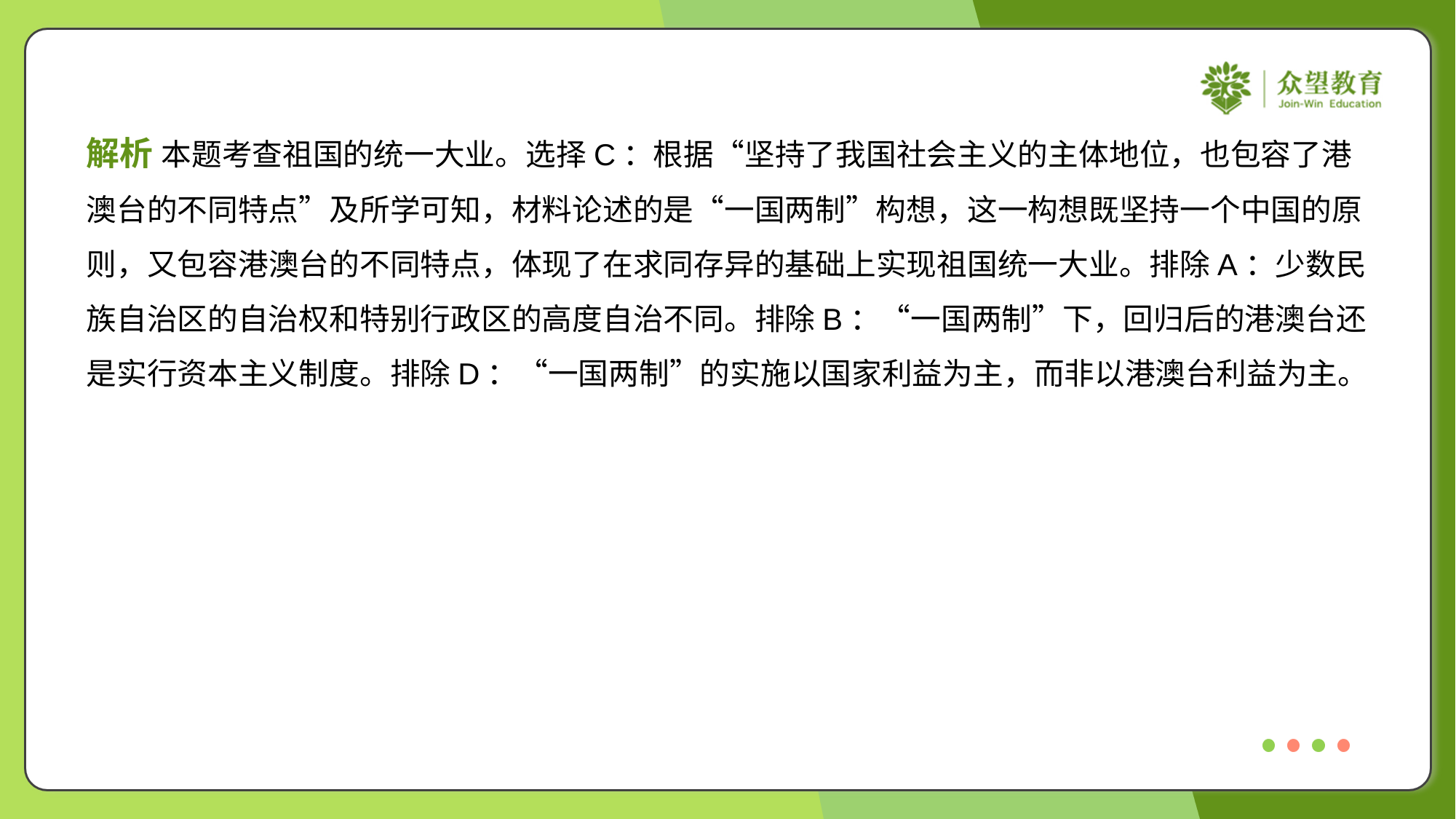

解析 本题考查祖国的统一大业。选择C：根据“坚持了我国社会主义的主体地位，也包容了港
澳台的不同特点”及所学可知，材料论述的是“一国两制”构想，这一构想既坚持一个中国的原
则，又包容港澳台的不同特点，体现了在求同存异的基础上实现祖国统一大业。排除A：少数民
族自治区的自治权和特别行政区的高度自治不同。排除B：“一国两制”下，回归后的港澳台还
是实行资本主义制度。排除D：“一国两制”的实施以国家利益为主，而非以港澳台利益为主。